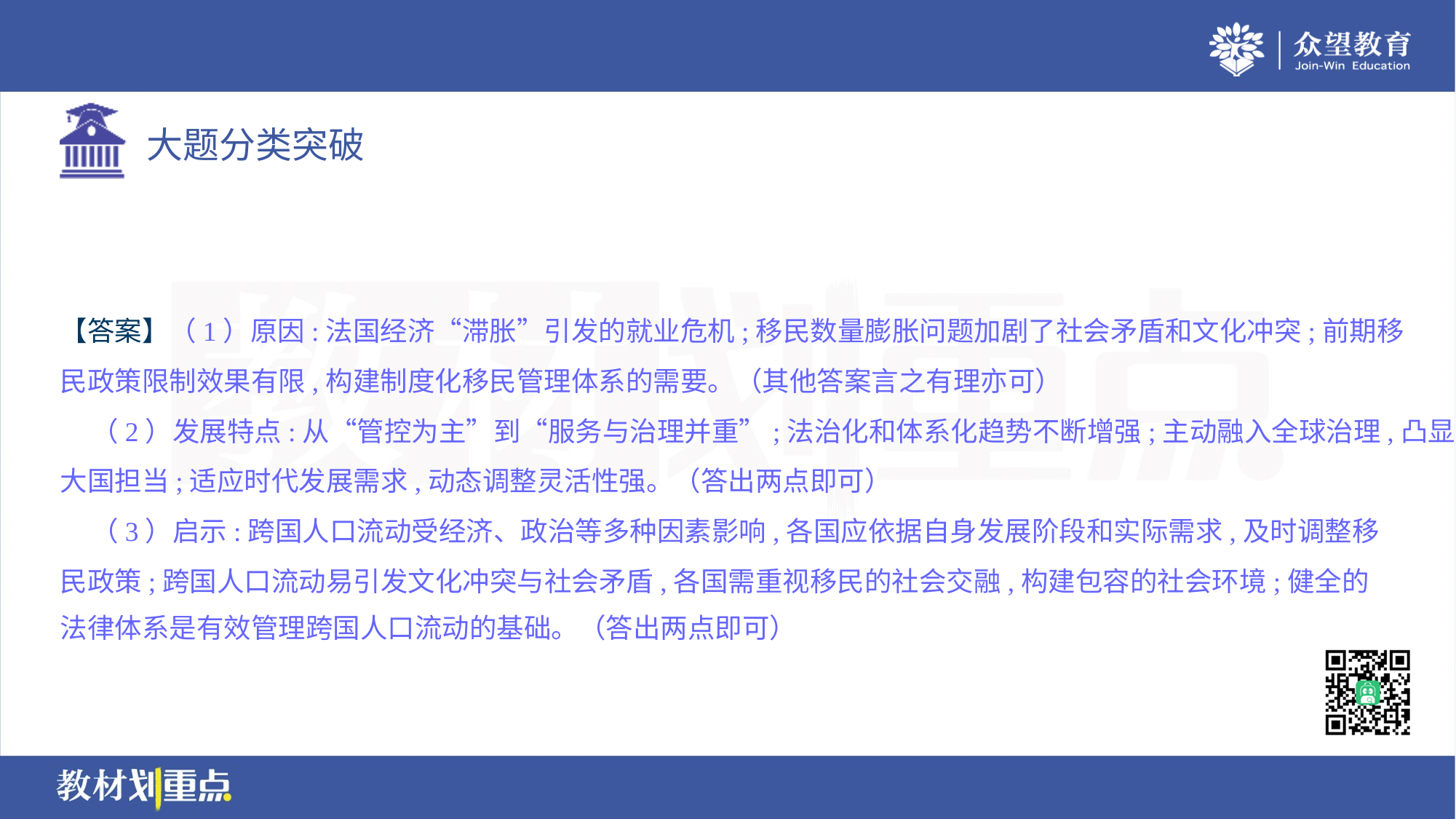

【答案】（1）原因:法国经济“滞胀”引发的就业危机;移民数量膨胀问题加剧了社会矛盾和文化冲突;前期移
民政策限制效果有限,构建制度化移民管理体系的需要。（其他答案言之有理亦可）
    （2）发展特点:从“管控为主”到“服务与治理并重”;法治化和体系化趋势不断增强;主动融入全球治理,凸显
大国担当;适应时代发展需求,动态调整灵活性强。（答出两点即可）
    （3）启示:跨国人口流动受经济、政治等多种因素影响,各国应依据自身发展阶段和实际需求,及时调整移
民政策;跨国人口流动易引发文化冲突与社会矛盾,各国需重视移民的社会交融,构建包容的社会环境;健全的
法律体系是有效管理跨国人口流动的基础。（答出两点即可）